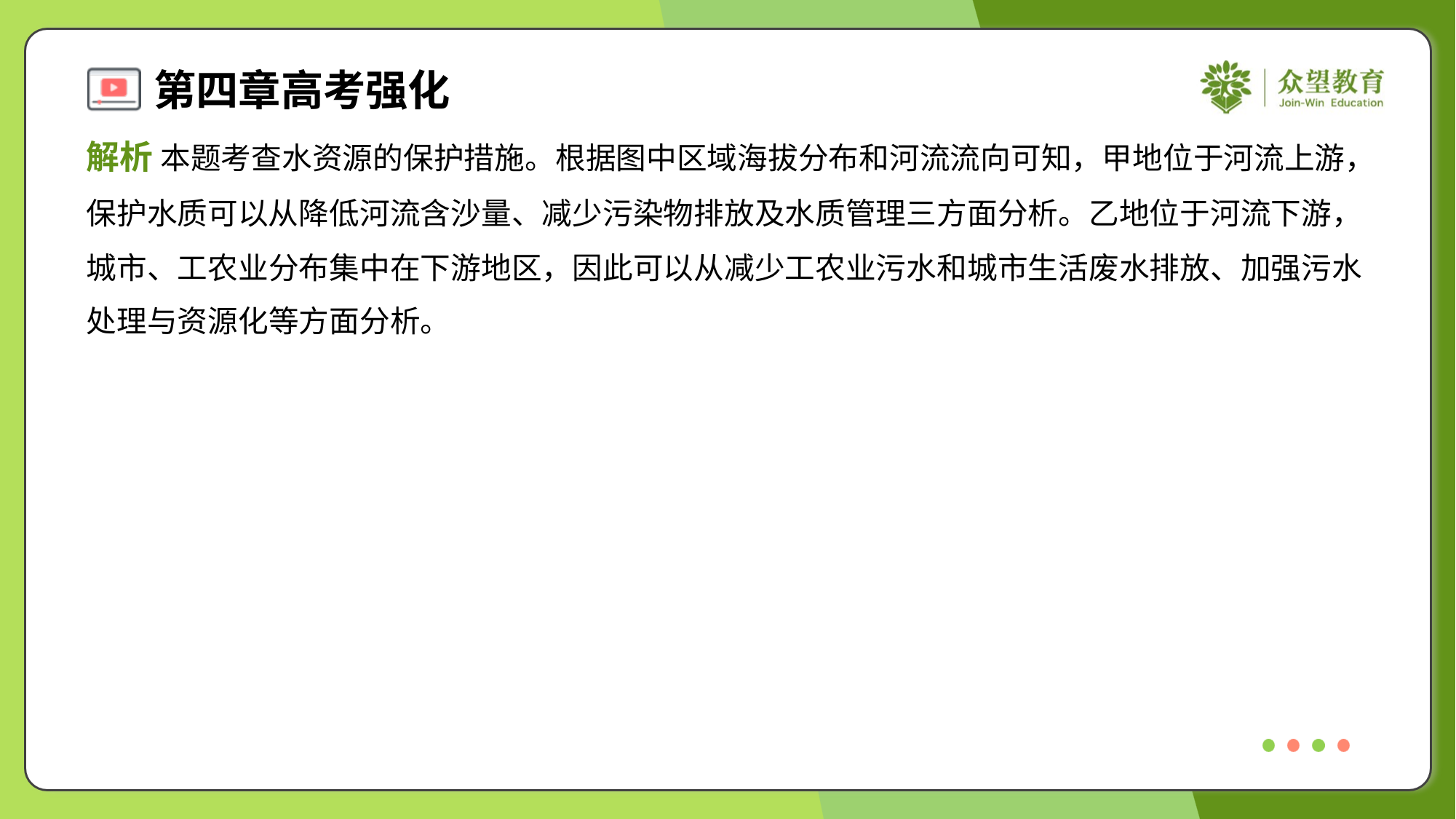

解析 本题考查水资源的保护措施。根据图中区域海拔分布和河流流向可知，甲地位于河流上游，
保护水质可以从降低河流含沙量、减少污染物排放及水质管理三方面分析。乙地位于河流下游，
城市、工农业分布集中在下游地区，因此可以从减少工农业污水和城市生活废水排放、加强污水
处理与资源化等方面分析。